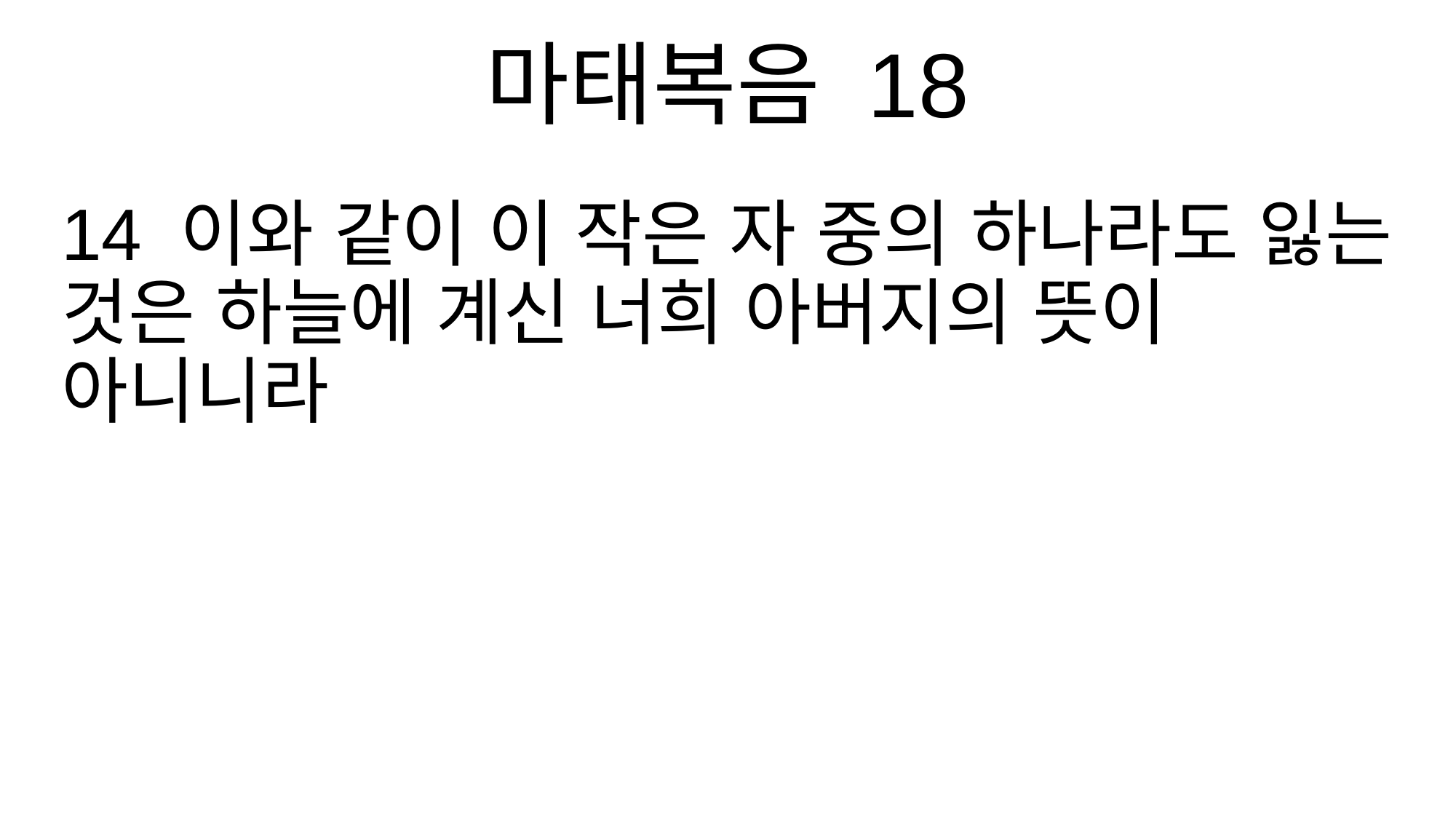

마태복음 18
14 이와 같이 이 작은 자 중의 하나라도 잃는 것은 하늘에 계신 너희 아버지의 뜻이 아니니라